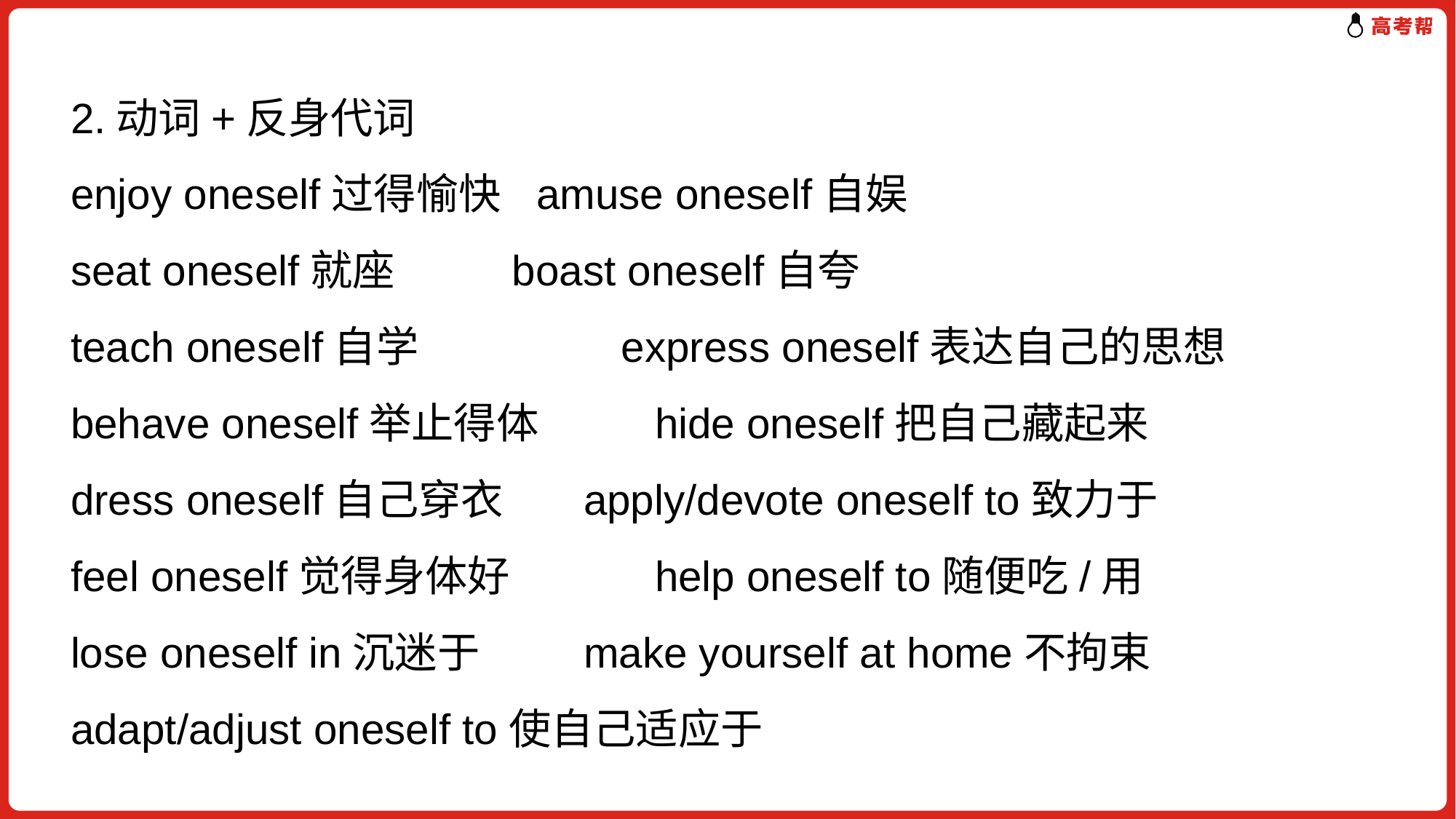

2.动词+反身代词
enjoy oneself过得愉快	  amuse oneself自娱
seat oneself就座	           boast oneself自夸
teach oneself自学	           express oneself表达自己的思想
behave oneself举止得体	   hide oneself把自己藏起来
dress oneself自己穿衣	       apply/devote oneself to致力于
feel oneself觉得身体好	   help oneself to随便吃/用
lose oneself in沉迷于	       make yourself at home不拘束
adapt/adjust oneself to使自己适应于